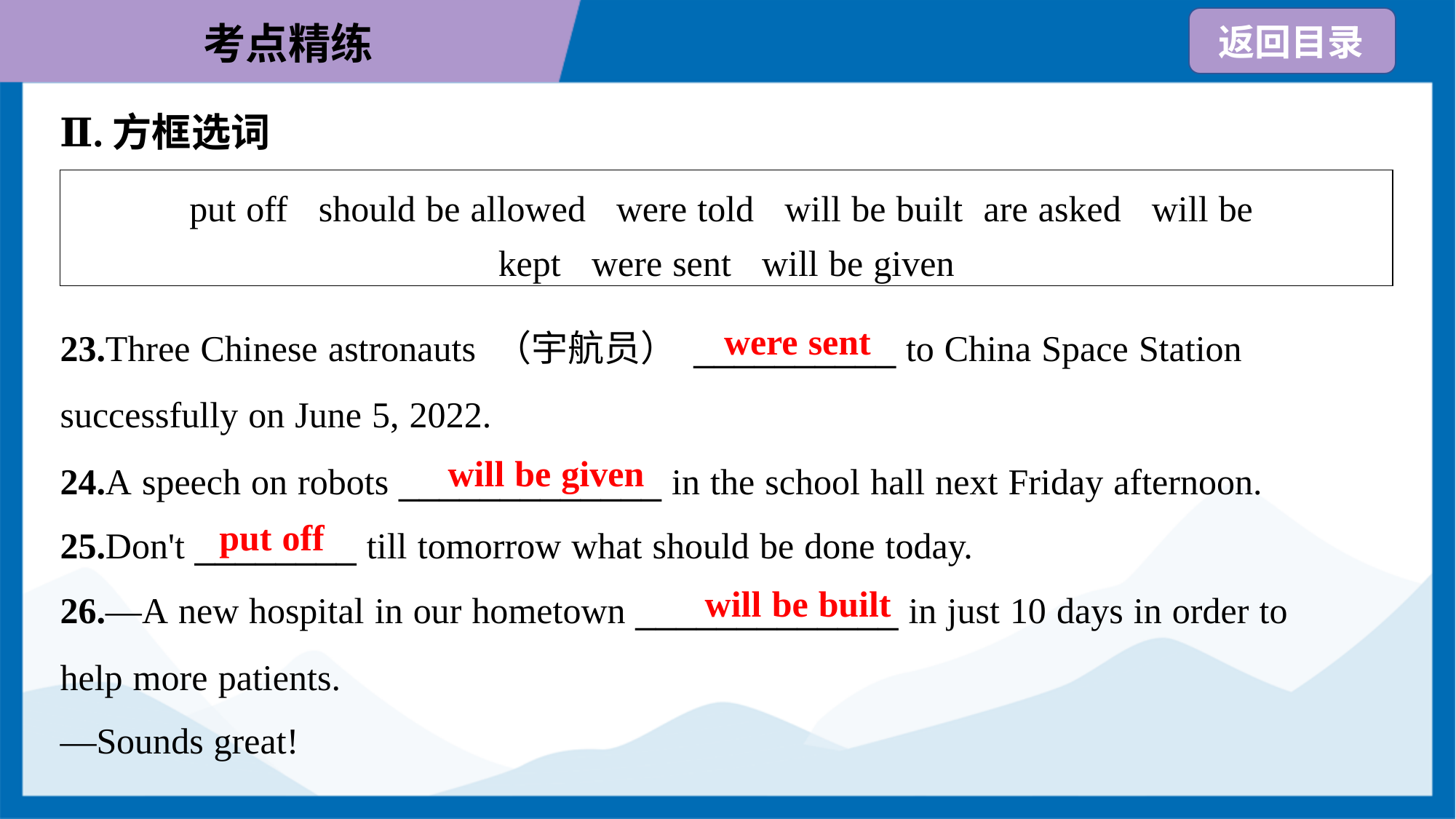

Ⅱ.方框选词
| put off should be allowed were told will be built are asked will be kept were sent will be given |
| --- |
were sent
23.Three Chinese astronauts （宇航员） __________ to China Space Station
successfully on June 5, 2022.
24.A speech on robots _____________ in the school hall next Friday afternoon.
25.Don't ________ till tomorrow what should be done today.
will be given
put off
will be built
26.—A new hospital in our hometown _____________ in just 10 days in order to
help more patients.
—Sounds great!